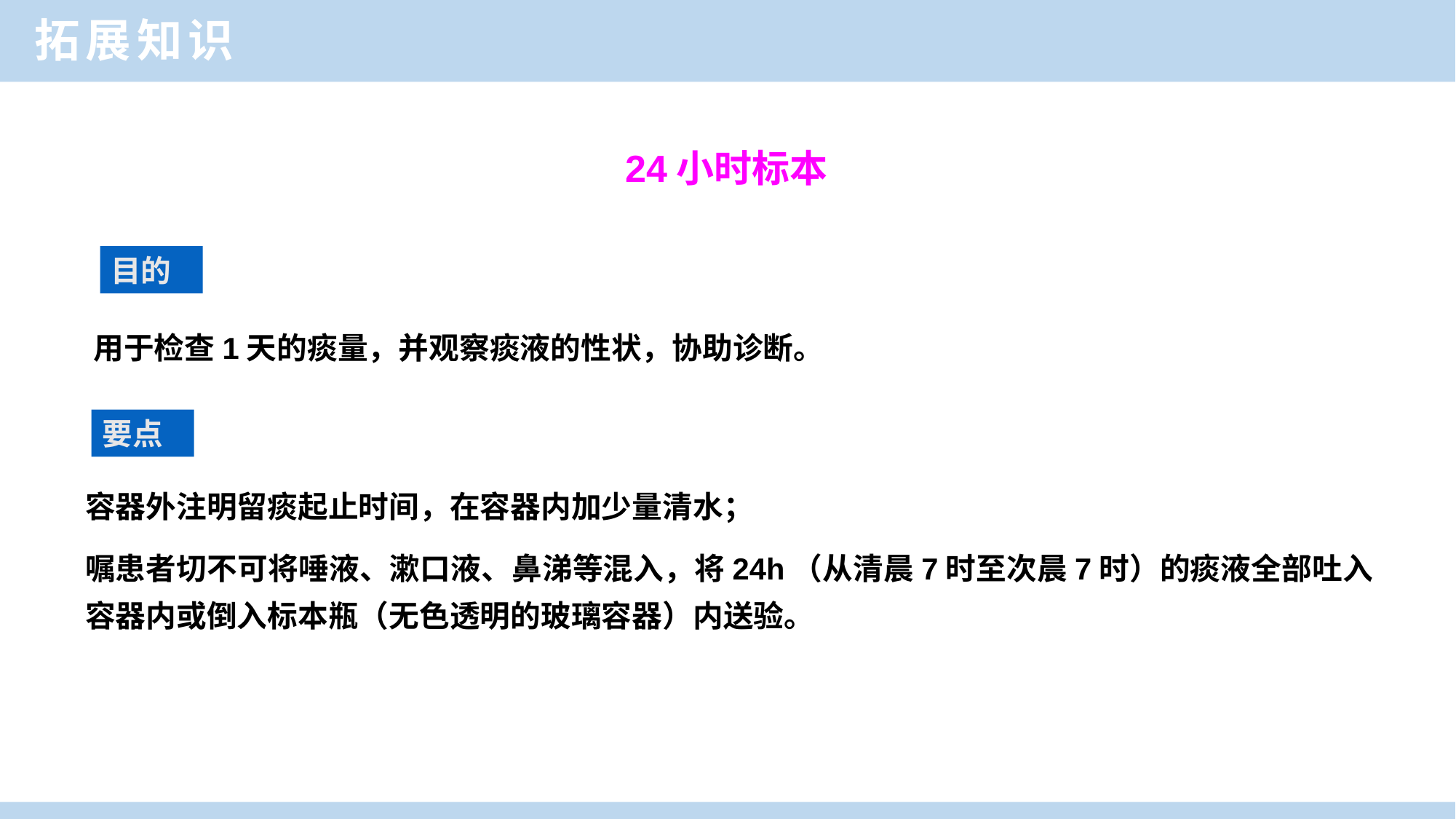

拓展知识
24小时标本
目的
用于检查1天的痰量，并观察痰液的性状，协助诊断。
要点
容器外注明留痰起止时间，在容器内加少量清水；
嘱患者切不可将唾液、漱口液、鼻涕等混入，将24h（从清晨7时至次晨7时）的痰液全部吐入容器内或倒入标本瓶（无色透明的玻璃容器）内送验。